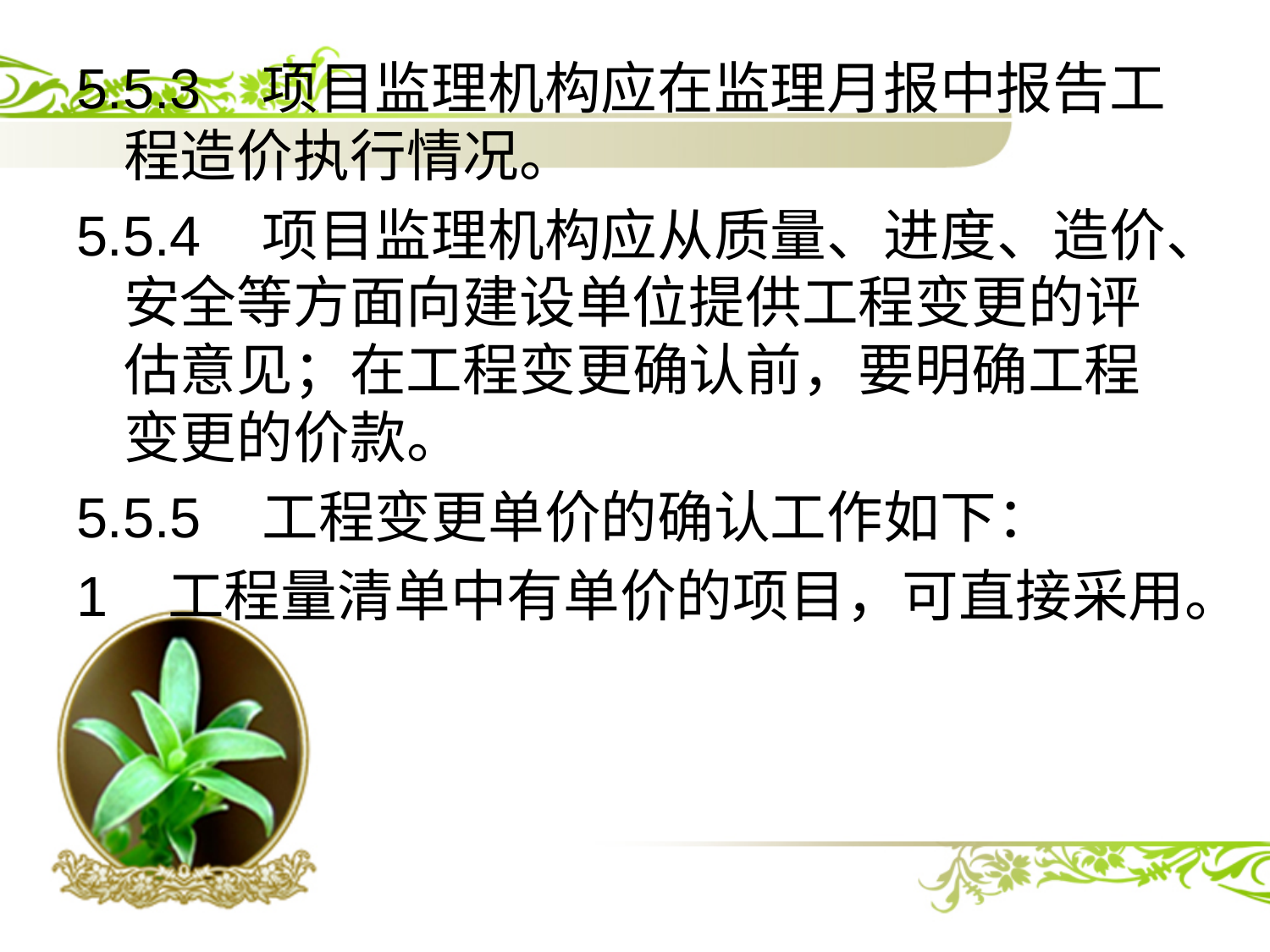

5.5.3   项目监理机构应在监理月报中报告工程造价执行情况。
5.5.4   项目监理机构应从质量、进度、造价、安全等方面向建设单位提供工程变更的评估意见；在工程变更确认前，要明确工程变更的价款。
5.5.5   工程变更单价的确认工作如下：
1   工程量清单中有单价的项目，可直接采用。